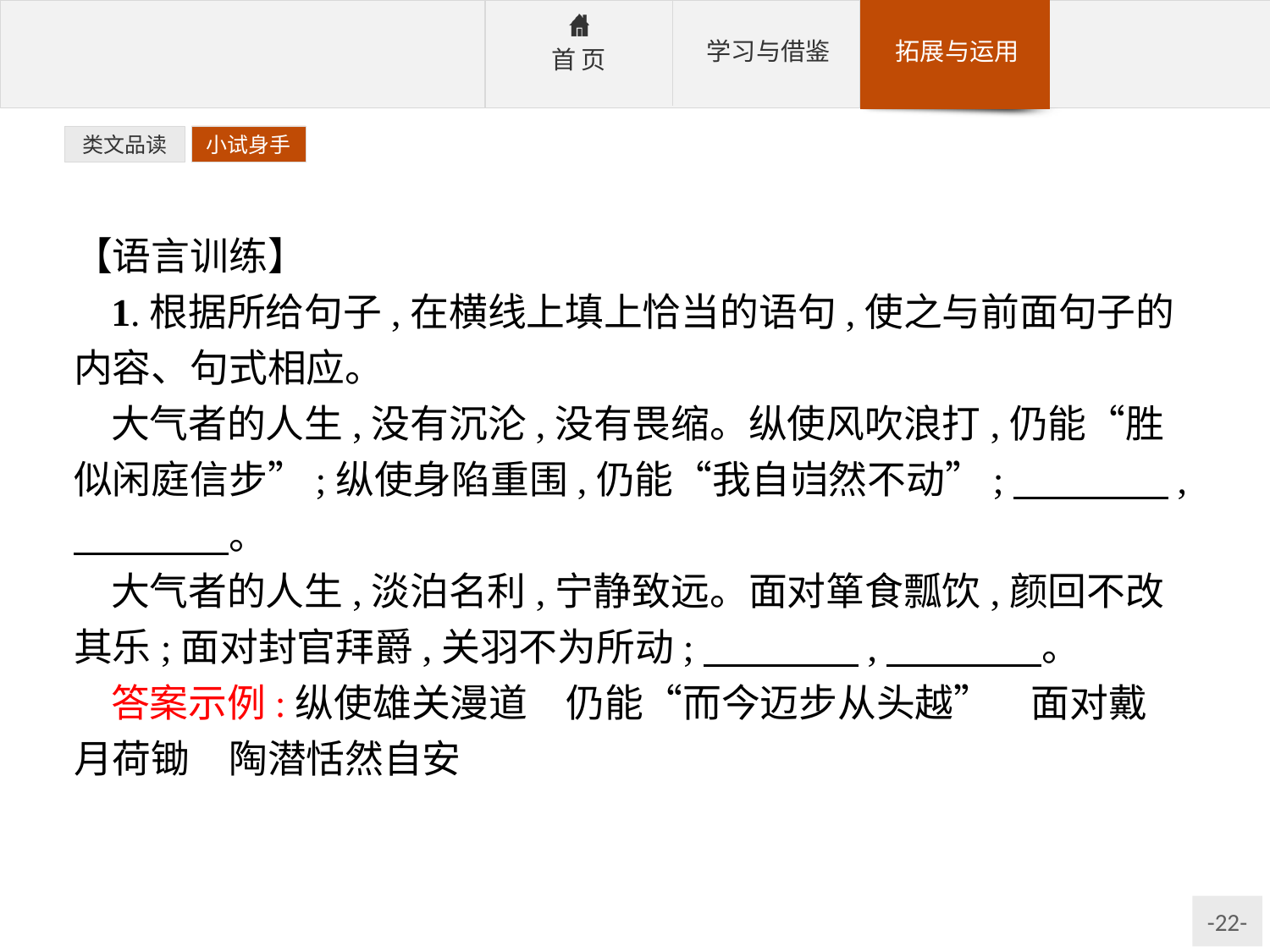

类文品读
小试身手
【语言训练】
1.根据所给句子,在横线上填上恰当的语句,使之与前面句子的内容、句式相应。
大气者的人生,没有沉沦,没有畏缩。纵使风吹浪打,仍能“胜似闲庭信步”;纵使身陷重围,仍能“我自岿然不动”;　　　　,　　　　。
大气者的人生,淡泊名利,宁静致远。面对箪食瓢饮,颜回不改其乐;面对封官拜爵,关羽不为所动;　　　　,　　　　。
答案示例:纵使雄关漫道　仍能“而今迈步从头越”　面对戴月荷锄　陶潜恬然自安